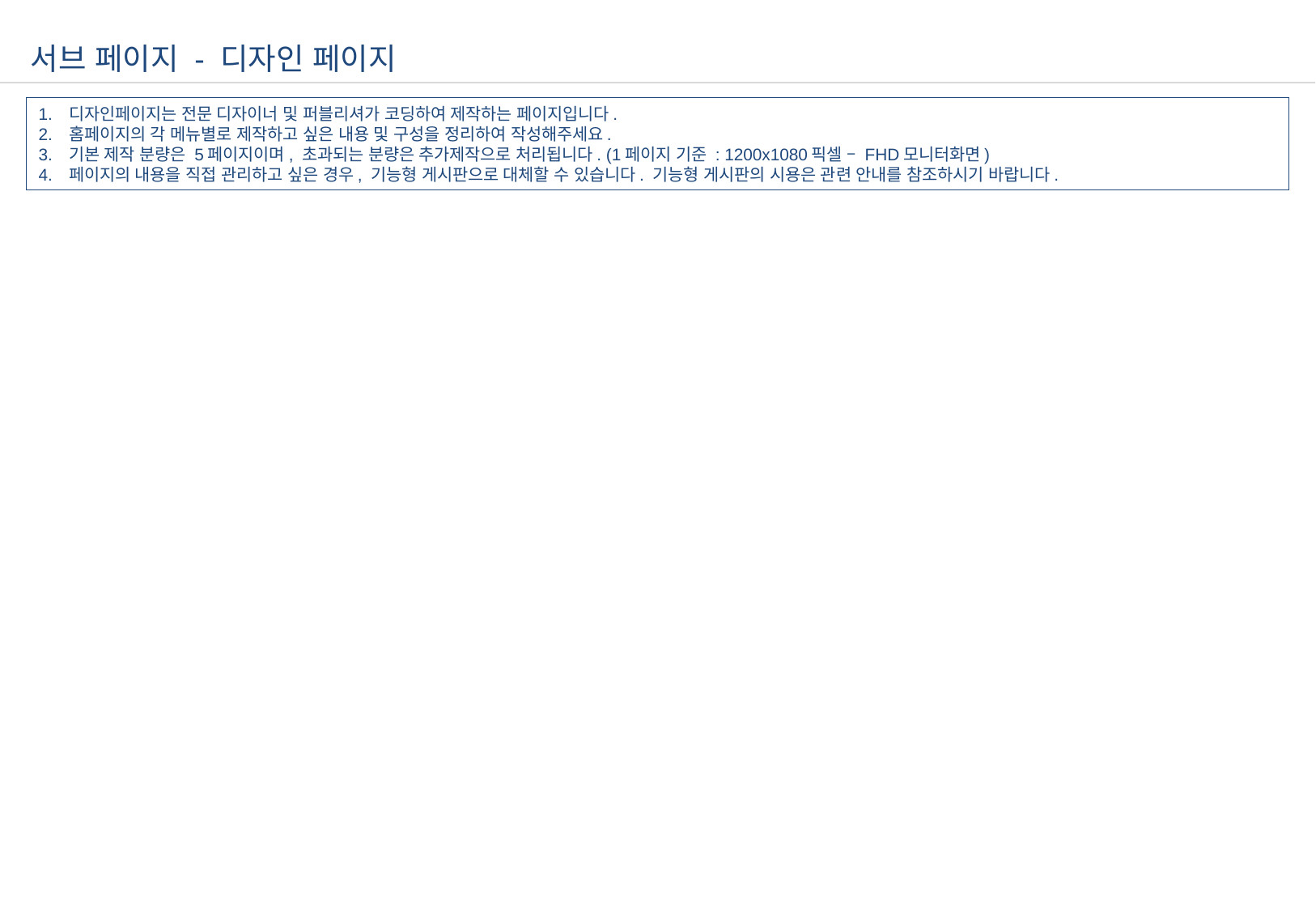

서브 페이지 - 디자인 페이지
디자인페이지는 전문 디자이너 및 퍼블리셔가 코딩하여 제작하는 페이지입니다.
홈페이지의 각 메뉴별로 제작하고 싶은 내용 및 구성을 정리하여 작성해주세요.
기본 제작 분량은 5페이지이며, 초과되는 분량은 추가제작으로 처리됩니다. (1페이지 기준 : 1200x1080픽셀 – FHD모니터화면)
페이지의 내용을 직접 관리하고 싶은 경우, 기능형 게시판으로 대체할 수 있습니다. 기능형 게시판의 시용은 관련 안내를 참조하시기 바랍니다.